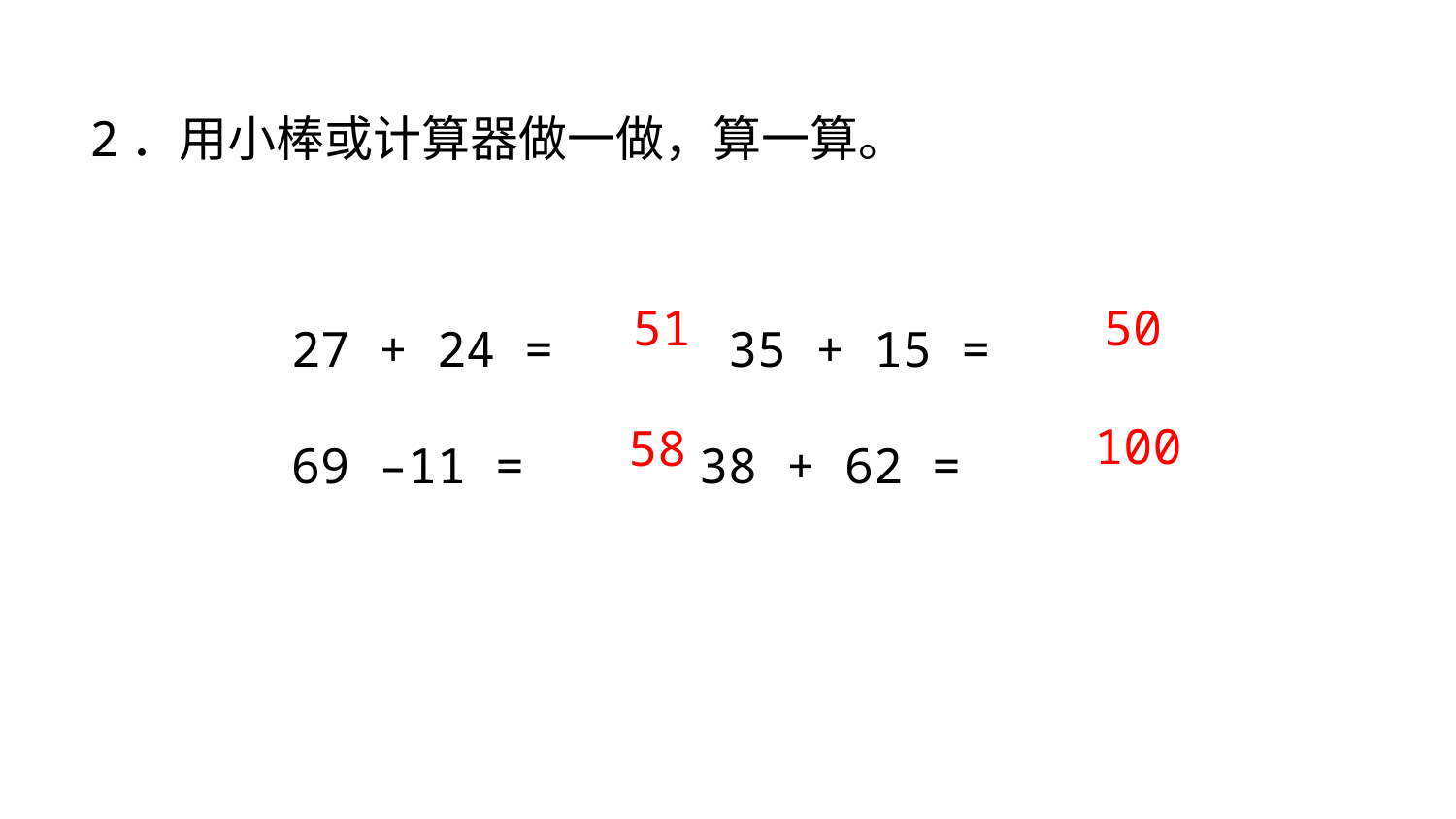

2．用小棒或计算器做一做，算一算。
27 + 24 =      35 + 15 =
69 –11 =      38 + 62 =
51
50
100
58